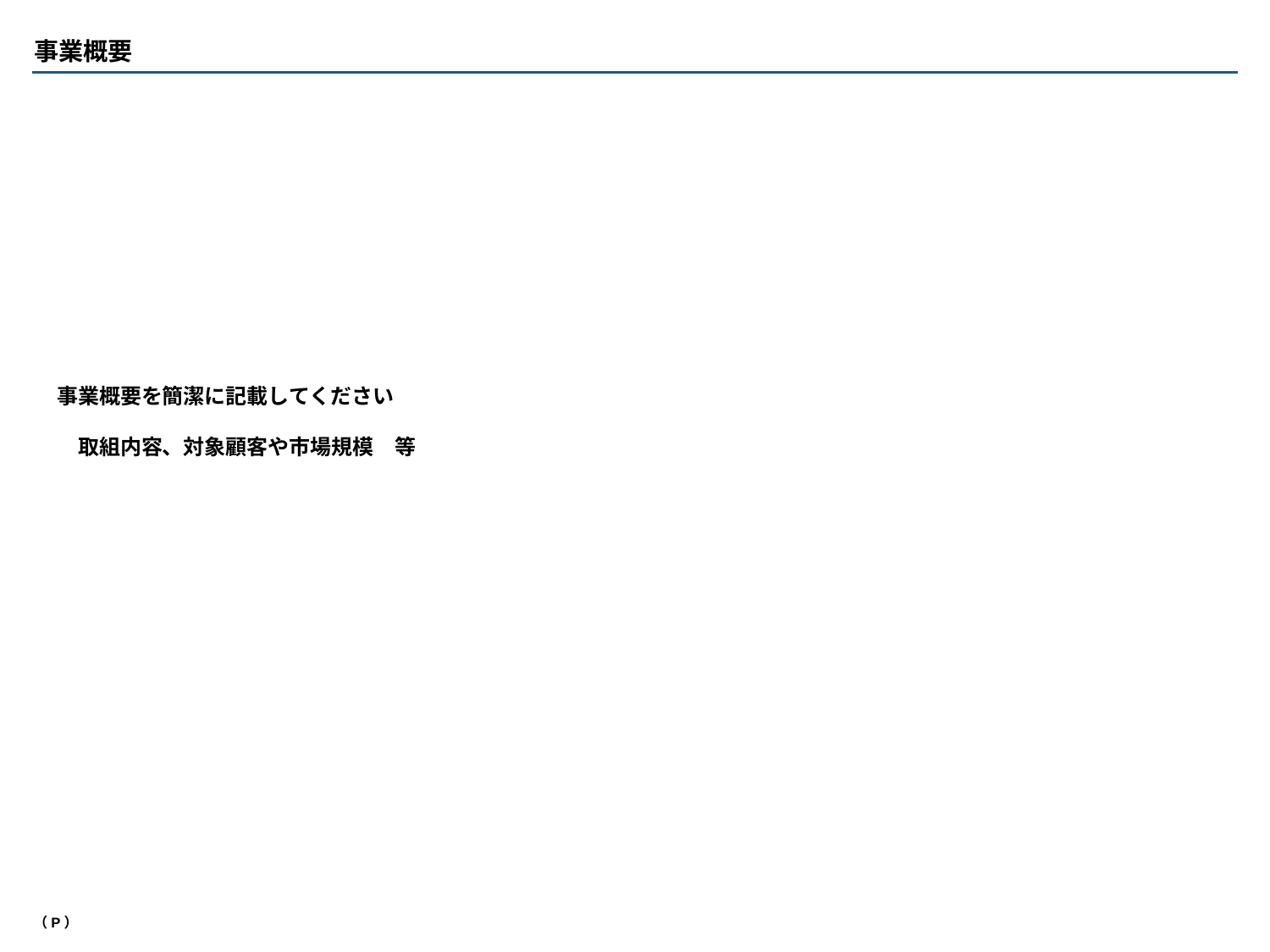

事業概要
事業概要を簡潔に記載してください

　取組内容、対象顧客や市場規模　等
（P）